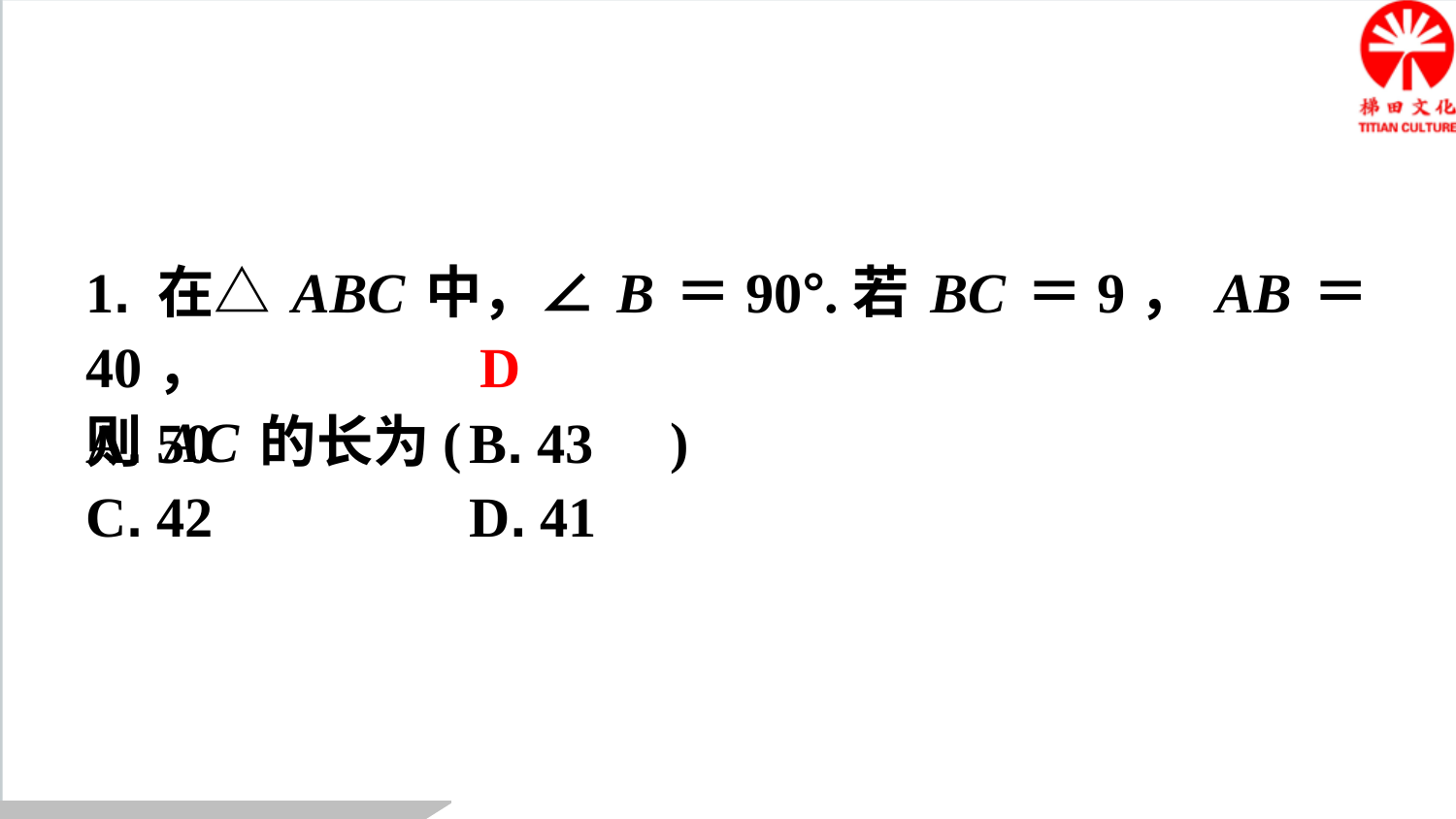

1. 在△ABC中，∠B＝90°.若BC＝9，AB＝40，
则AC的长为(　D　)
D
| A. 50 | B. 43 |
| --- | --- |
| C. 42 | D. 41 |